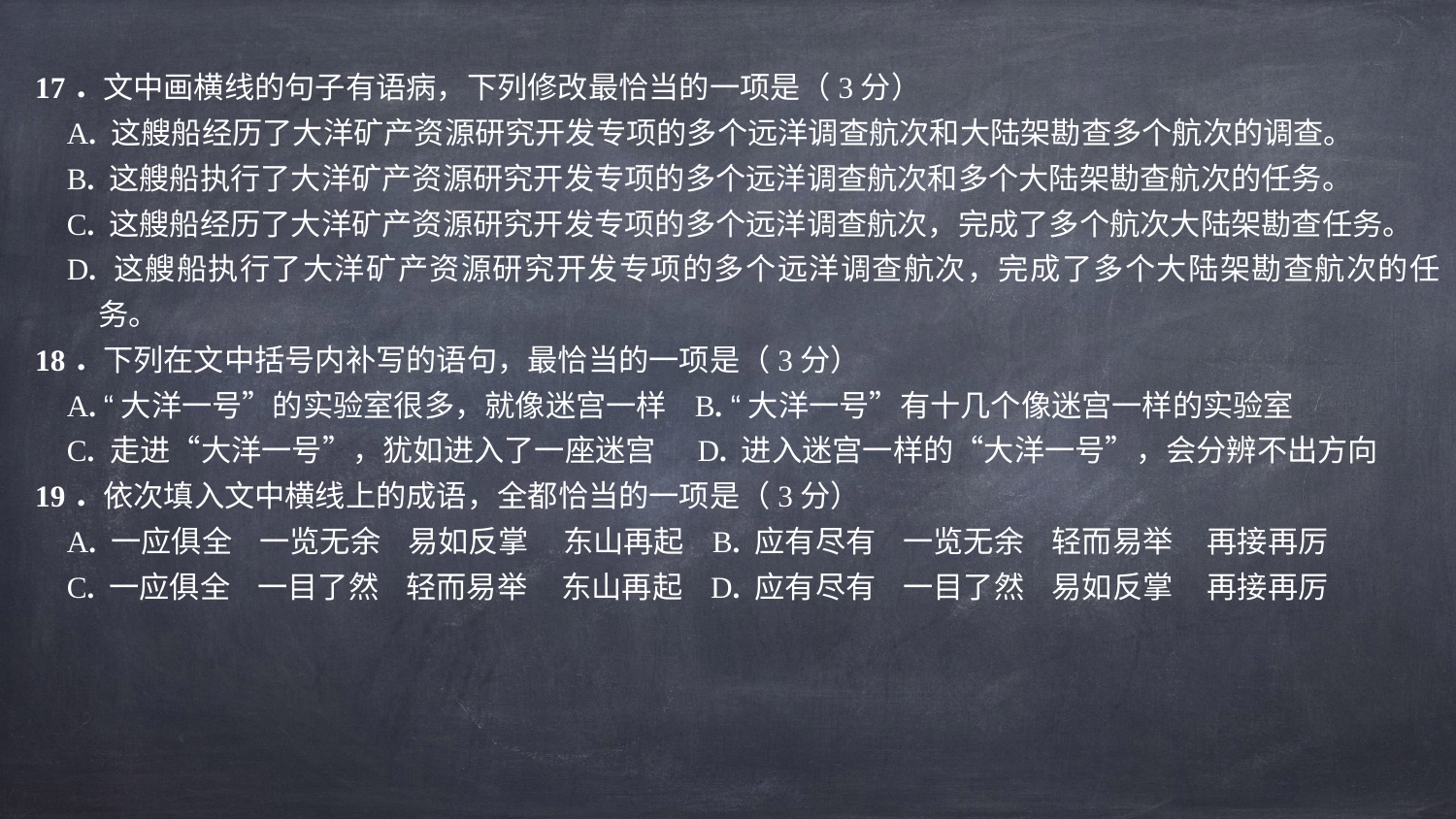

17．文中画横线的句子有语病，下列修改最恰当的一项是（3分）
A. 这艘船经历了大洋矿产资源研究开发专项的多个远洋调查航次和大陆架勘查多个航次的调查。
B. 这艘船执行了大洋矿产资源研究开发专项的多个远洋调查航次和多个大陆架勘查航次的任务。
C. 这艘船经历了大洋矿产资源研究开发专项的多个远洋调查航次，完成了多个航次大陆架勘查任务。
D. 这艘船执行了大洋矿产资源研究开发专项的多个远洋调查航次，完成了多个大陆架勘查航次的任务。
18．下列在文中括号内补写的语句，最恰当的一项是（3分）
A. “大洋一号”的实验室很多，就像迷宫一样   B. “大洋一号”有十几个像迷宫一样的实验室
C. 走进“大洋一号”，犹如进入了一座迷宫     D. 进入迷宫一样的“大洋一号”，会分辨不出方向
19．依次填入文中横线上的成语，全都恰当的一项是（3分）
A. 一应俱全    一览无余    易如反掌     东山再起   B. 应有尽有    一览无余    轻而易举     再接再厉
C. 一应俱全    一目了然    轻而易举     东山再起   D. 应有尽有    一目了然    易如反掌     再接再厉